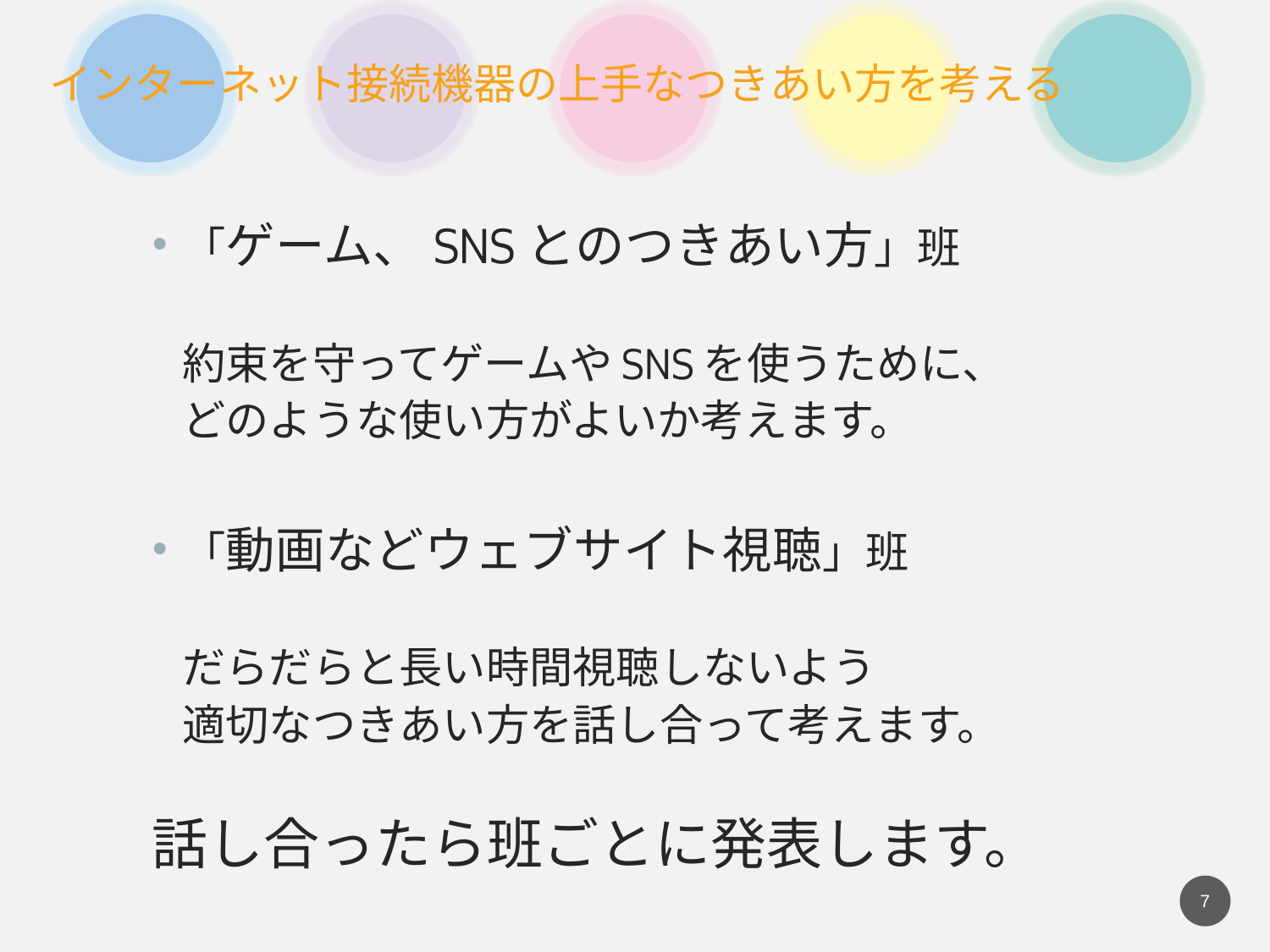

「ゲーム、SNSとのつきあい方」班
約束を守ってゲームやSNSを使うために、
どのような使い方がよいか考えます。
「動画などウェブサイト視聴」班
だらだらと長い時間視聴しないよう
適切なつきあい方を話し合って考えます。
話し合ったら班ごとに発表します。
7